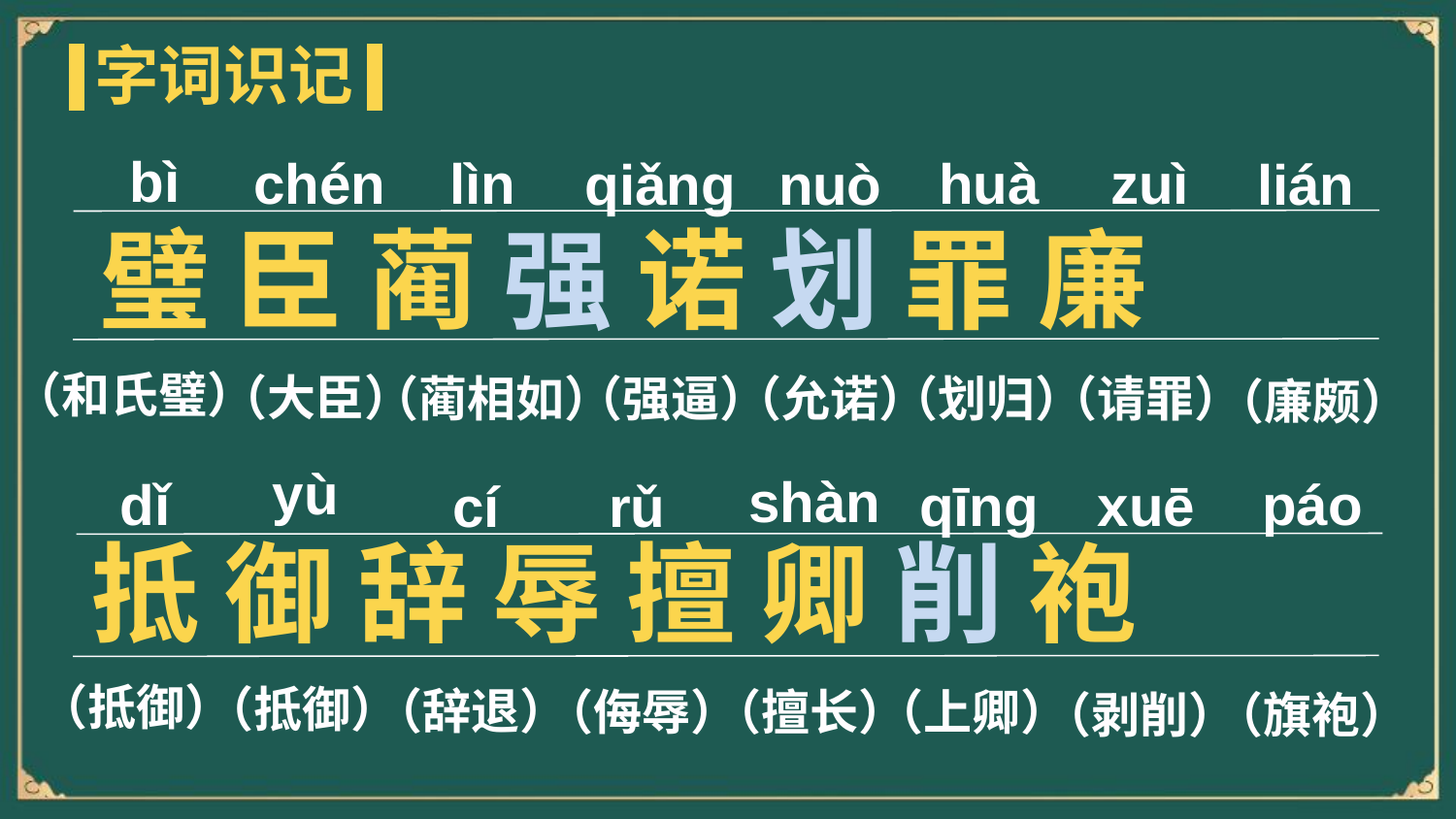

字词识记
bì
zuì
lìn
huà
chén
nuò
lián
qiǎnɡ
璧 臣 蔺 强 诺 划 罪 廉
（和氏璧）
（大臣）
（蔺相如）
（强逼）
（允诺）
（划归）
（请罪）
（廉颇）
shàn
dǐ
páo
xuē
qīnɡ
cí
rǔ
yù
抵 御 辞 辱 擅 卿 削 袍
（抵御）
（抵御）
（辞退）
（侮辱）
（擅长）
（上卿）
（旗袍）
（剥削）